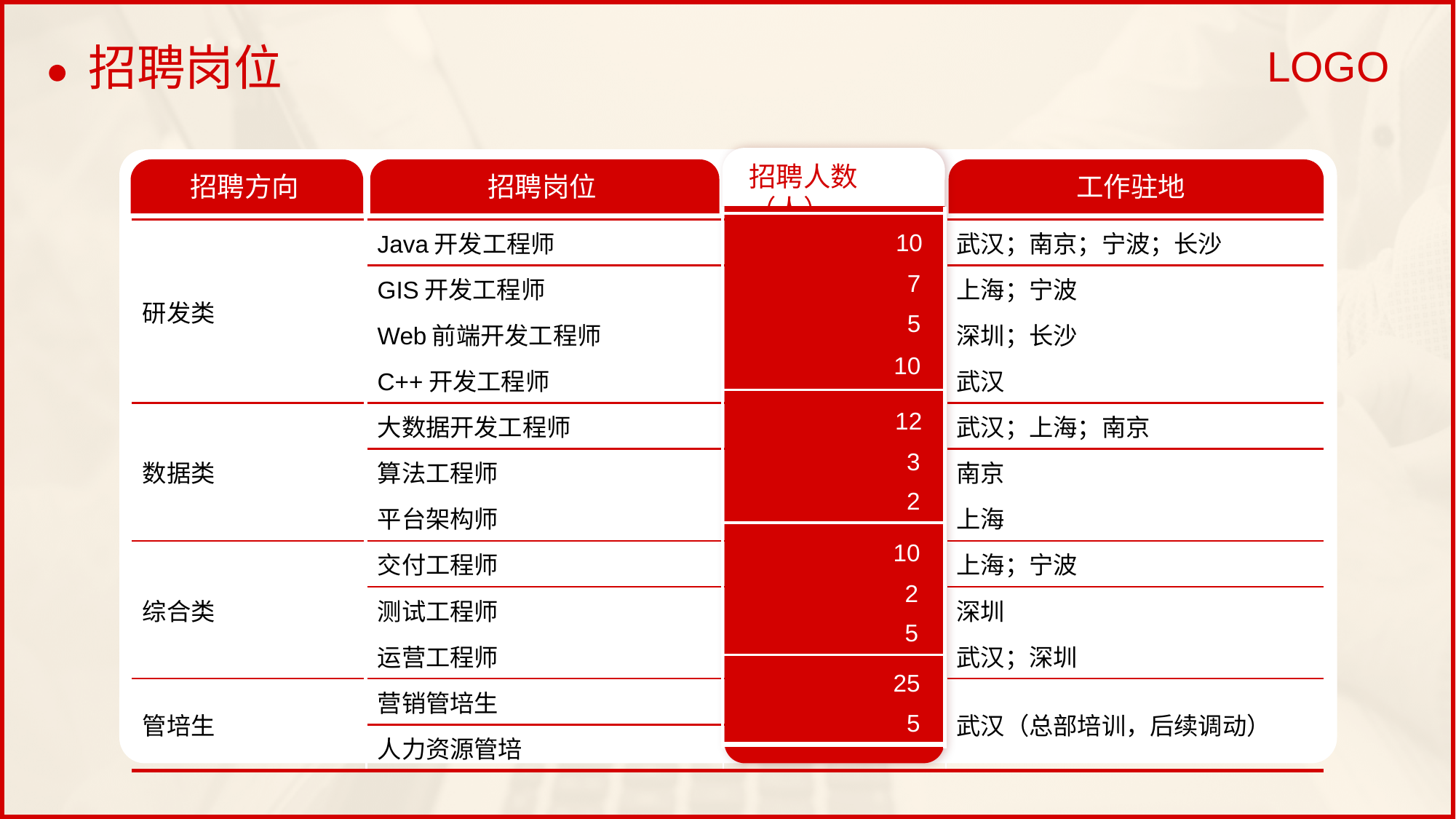

# 招聘岗位

|  |  |  |  |
| --- | --- | --- | --- |
| 研发类 | Java开发工程师 | 10 | 武汉；南京；宁波；长沙 |
|  | GIS开发工程师 | 7 | 上海；宁波 |
|  | Web前端开发工程师 | 5 | 深圳；长沙 |
|  | C++开发工程师 | 10 | 武汉 |
| 数据类 | 大数据开发工程师 | 12 | 武汉；上海；南京 |
|  | 算法工程师 | 3 | 南京 |
|  | 平台架构师 | 2 | 上海 |
| 综合类 | 交付工程师 | 10 | 上海；宁波 |
|  | 测试工程师 | 2 | 深圳 |
|  | 运营工程师 | 5 | 武汉；深圳 |
| 管培生 | 营销管培生 | 25 | 武汉（总部培训，后续调动） |
|  | 人力资源管培 | 5 |  |

招聘人数（人）
招聘方向
招聘岗位
工作驻地
招聘人数（人）
10
7
5
10
12
3
2
10
2
5
25
5